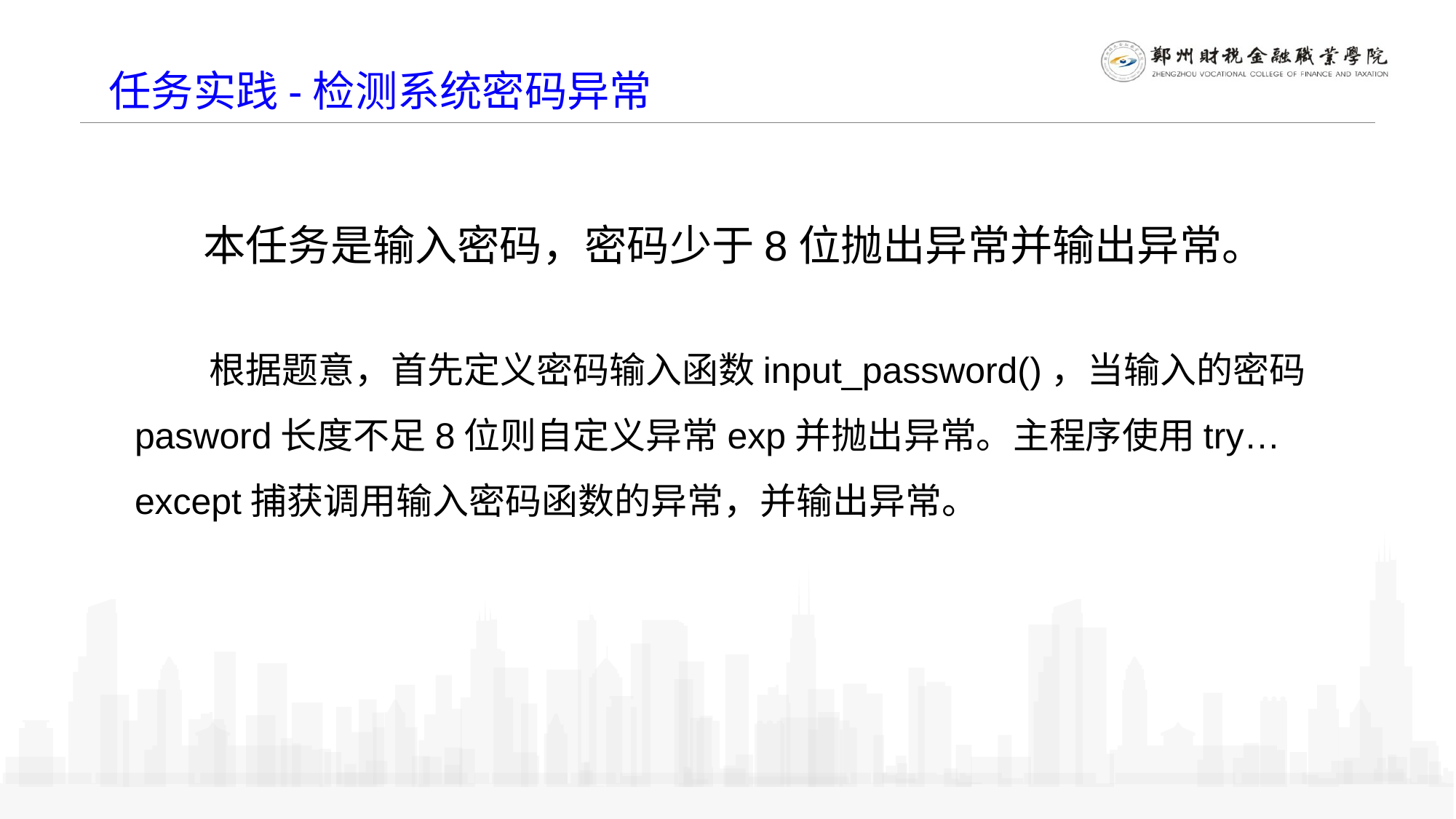

任务实践-检测系统密码异常
本任务是输入密码，密码少于8位抛出异常并输出异常。
        根据题意，首先定义密码输入函数input_password()，当输入的密码pasword长度不足8位则自定义异常exp并抛出异常。主程序使用try…except捕获调用输入密码函数的异常，并输出异常。